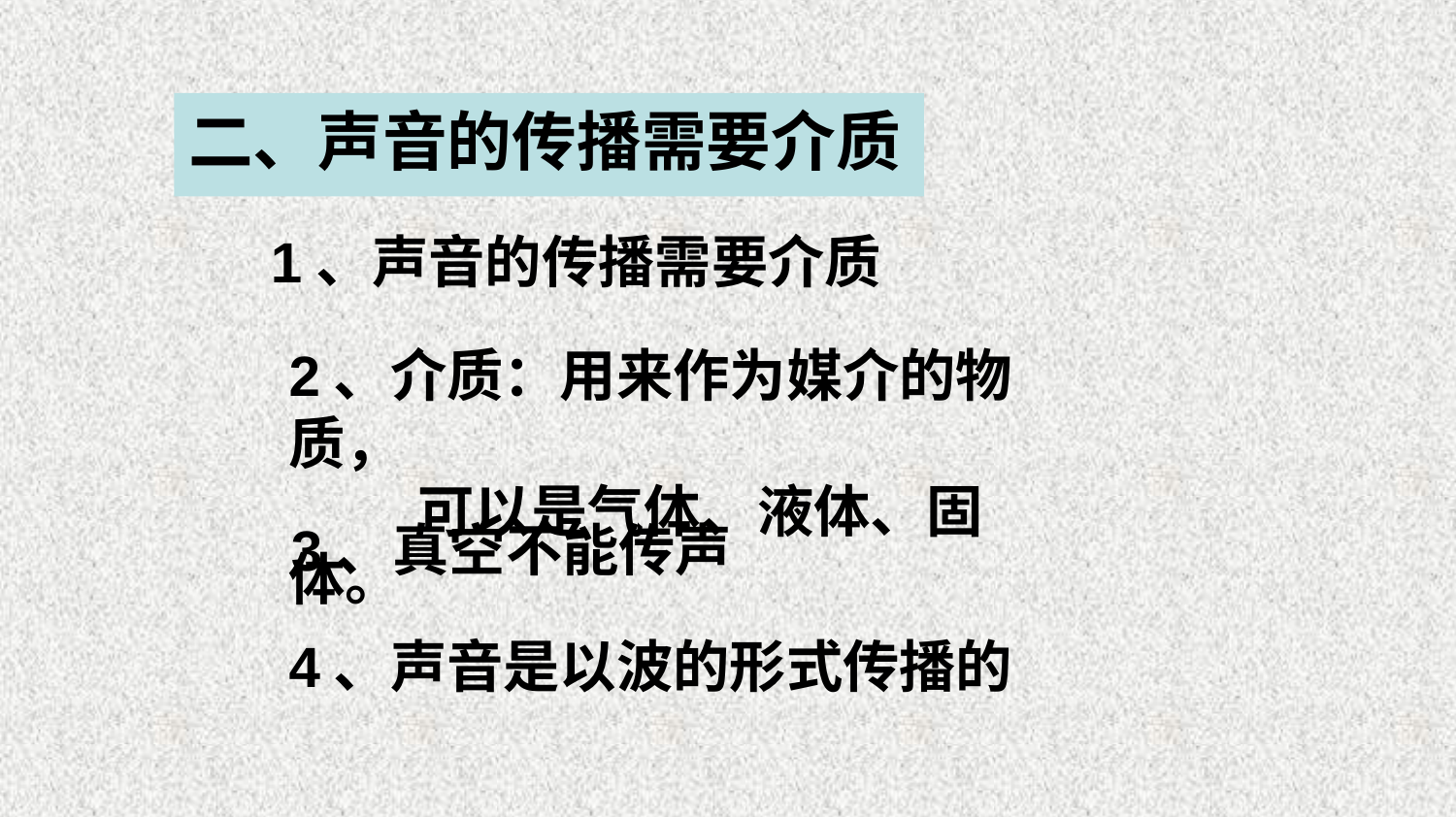

二、声音的传播需要介质
1、声音的传播需要介质
2、介质：用来作为媒介的物质，
         可以是气体、液体、固体。
3、真空不能传声
4、声音是以波的形式传播的